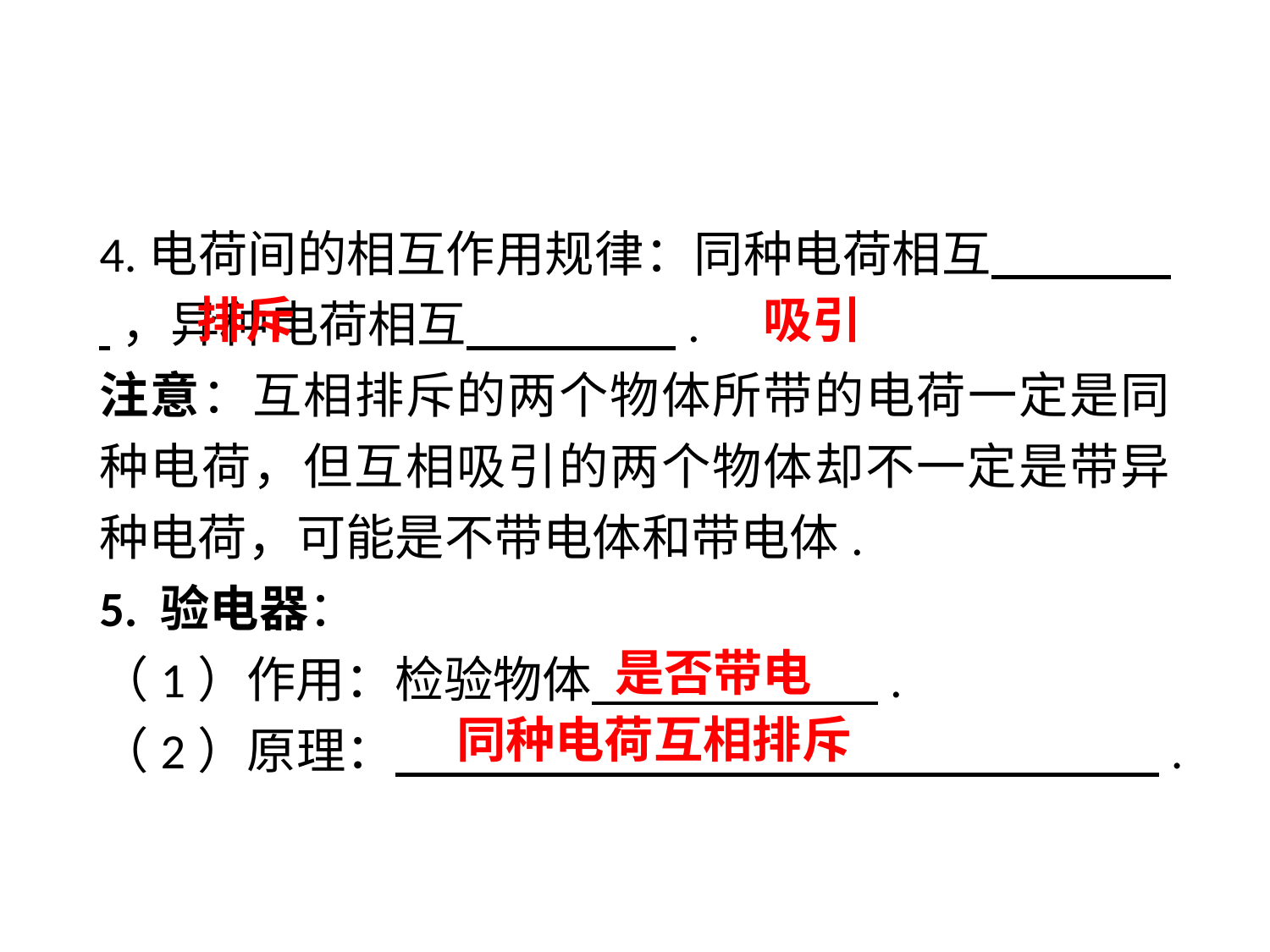

4.电荷间的相互作用规律：同种电荷相互                   ，异种电荷相互                   .
注意：互相排斥的两个物体所带的电荷一定是同种电荷，但互相吸引的两个物体却不一定是带异种电荷，可能是不带电体和带电体.
5. 验电器：
（1）作用：检验物体                          .
（2）原理：                                                                     .
排斥
吸引
是否带电
同种电荷互相排斥